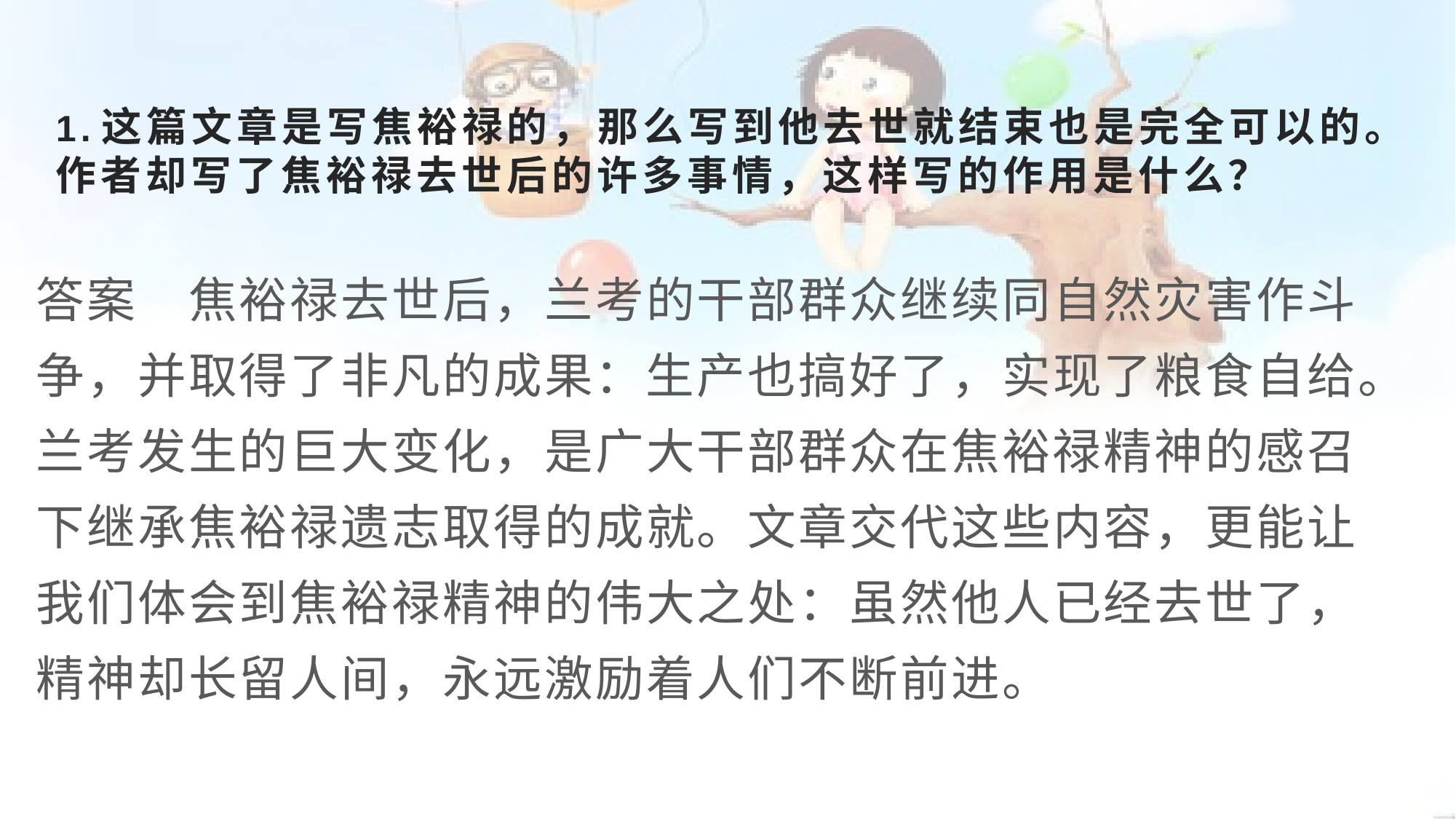

# 1.这篇文章是写焦裕禄的，那么写到他去世就结束也是完全可以的。作者却写了焦裕禄去世后的许多事情，这样写的作用是什么？
答案　焦裕禄去世后，兰考的干部群众继续同自然灾害作斗争，并取得了非凡的成果：生产也搞好了，实现了粮食自给。兰考发生的巨大变化，是广大干部群众在焦裕禄精神的感召下继承焦裕禄遗志取得的成就。文章交代这些内容，更能让我们体会到焦裕禄精神的伟大之处：虽然他人已经去世了，精神却长留人间，永远激励着人们不断前进。